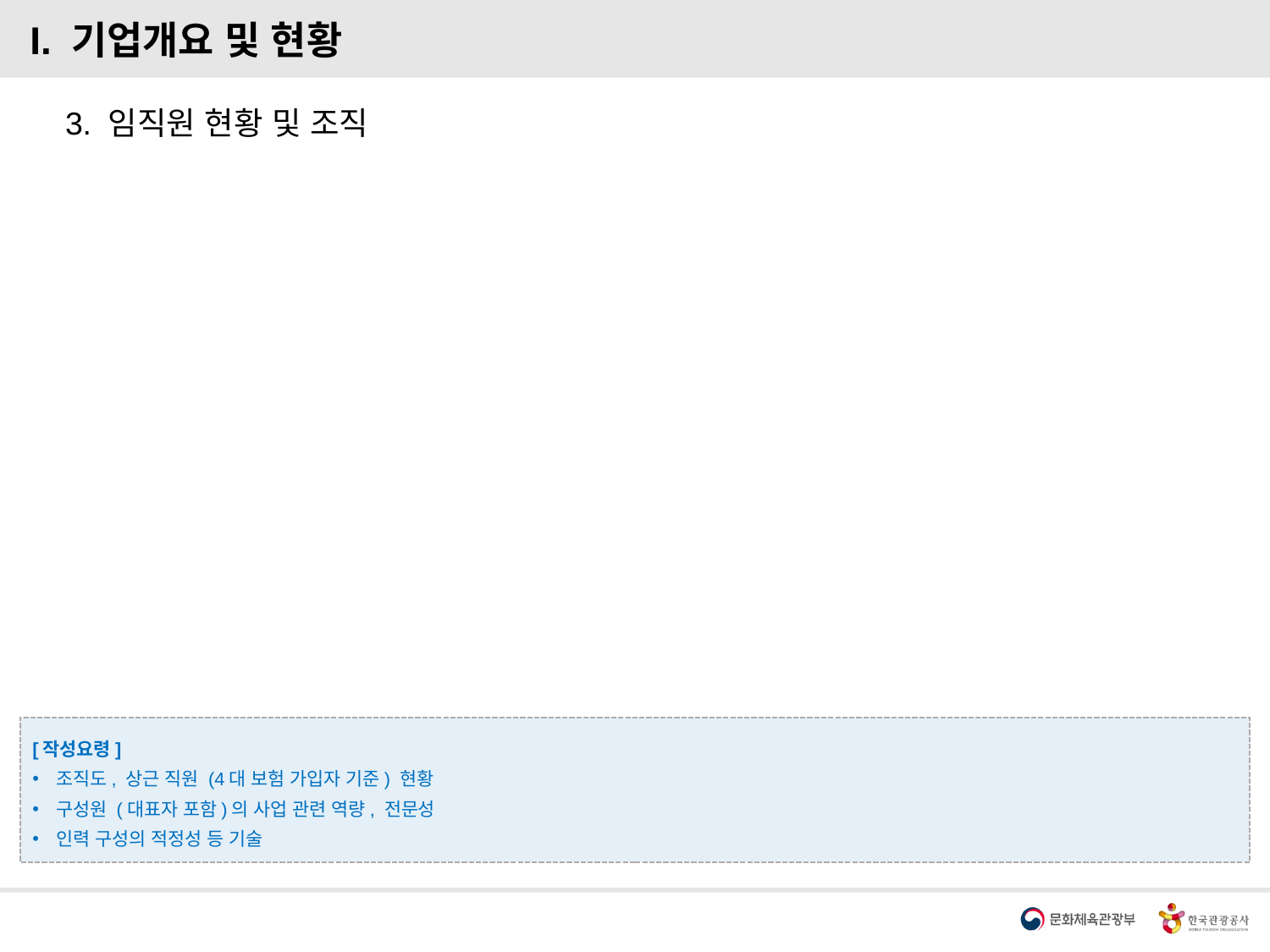

I. 기업개요 및 현황
3. 임직원 현황 및 조직
[작성요령]
조직도, 상근 직원 (4대 보험 가입자 기준) 현황
구성원 (대표자 포함)의 사업 관련 역량, 전문성
인력 구성의 적정성 등 기술